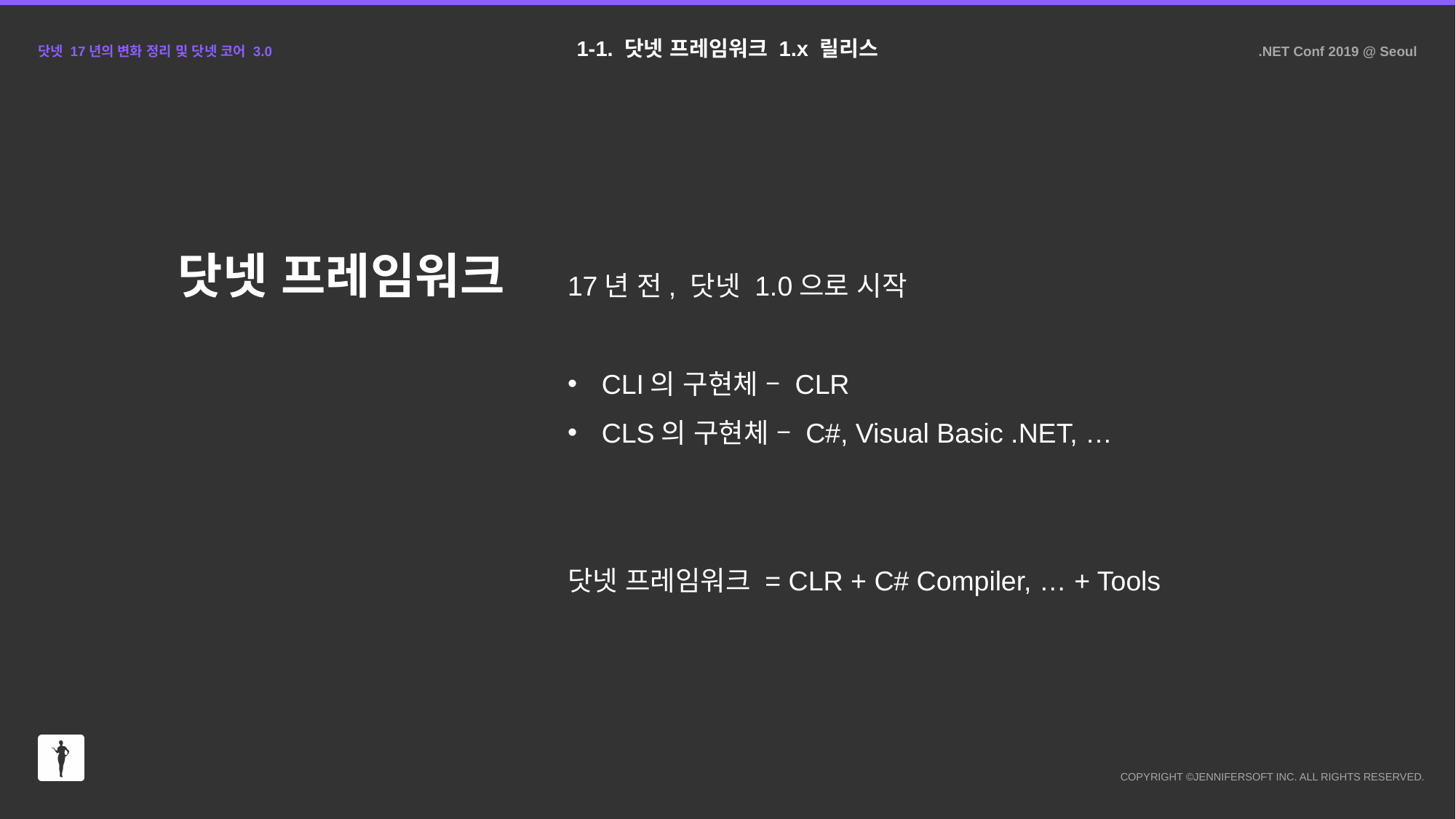

1-1. 닷넷 프레임워크 1.x 릴리스
닷넷 프레임워크
17년 전, 닷넷 1.0으로 시작

CLI의 구현체 – CLR
CLS의 구현체 – C#, Visual Basic .NET, …

닷넷 프레임워크 = CLR + C# Compiler, … + Tools